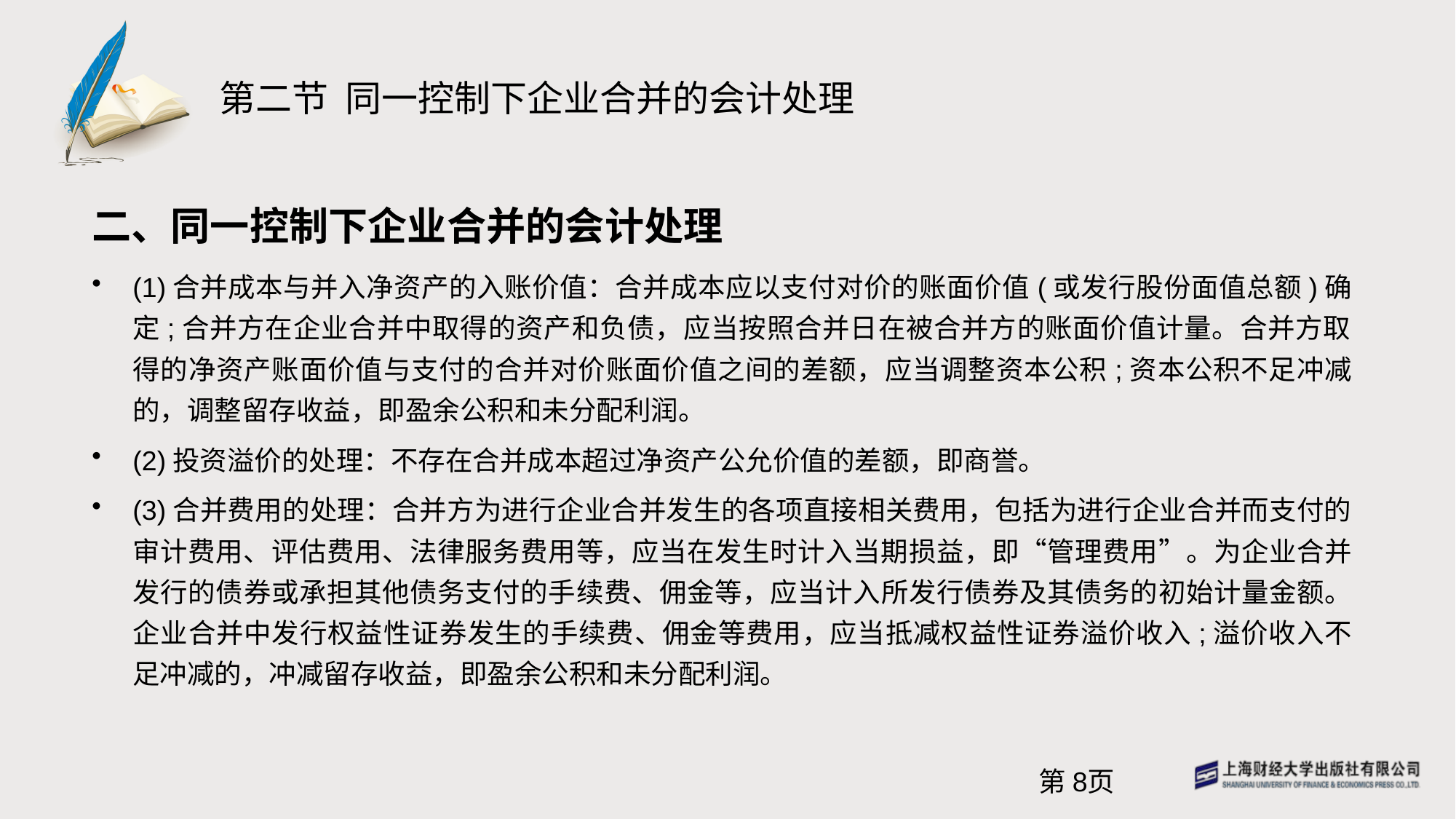

# 第二节  同一控制下企业合并的会计处理
二、同一控制下企业合并的会计处理
(1)合并成本与并入净资产的入账价值：合并成本应以支付对价的账面价值(或发行股份面值总额)确定;合并方在企业合并中取得的资产和负债，应当按照合并日在被合并方的账面价值计量。合并方取得的净资产账面价值与支付的合并对价账面价值之间的差额，应当调整资本公积;资本公积不足冲减的，调整留存收益，即盈余公积和未分配利润。
(2)投资溢价的处理：不存在合并成本超过净资产公允价值的差额，即商誉。
(3)合并费用的处理：合并方为进行企业合并发生的各项直接相关费用，包括为进行企业合并而支付的审计费用、评估费用、法律服务费用等，应当在发生时计入当期损益，即“管理费用”。为企业合并发行的债券或承担其他债务支付的手续费、佣金等，应当计入所发行债券及其债务的初始计量金额。企业合并中发行权益性证券发生的手续费、佣金等费用，应当抵减权益性证券溢价收入;溢价收入不足冲减的，冲减留存收益，即盈余公积和未分配利润。

8